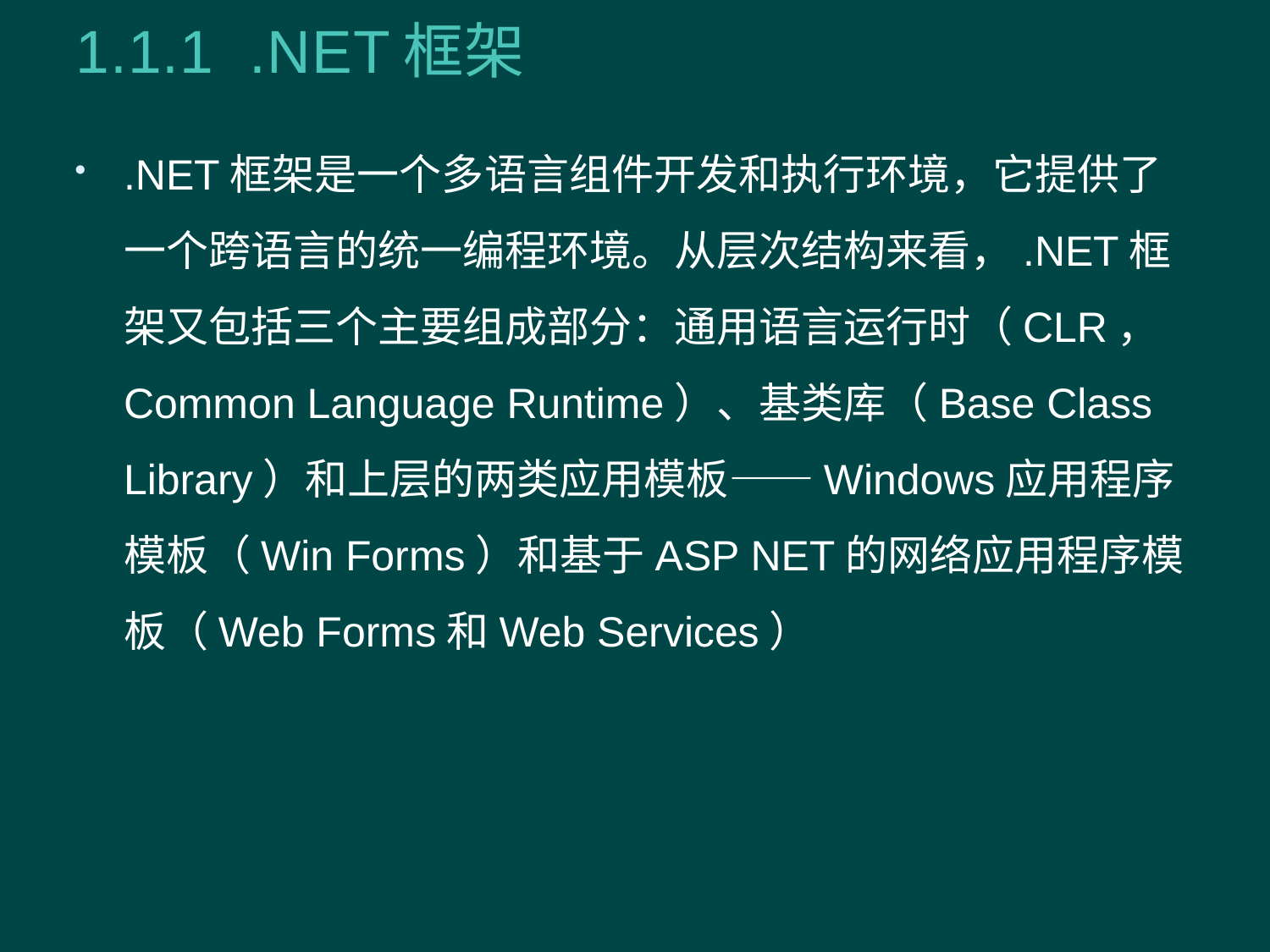

# 1.1.1  .NET框架
.NET框架是一个多语言组件开发和执行环境，它提供了一个跨语言的统一编程环境。从层次结构来看，.NET框架又包括三个主要组成部分：通用语言运行时（CLR，Common Language Runtime）、基类库（Base Class Library）和上层的两类应用模板——Windows应用程序模板（Win Forms）和基于ASP NET的网络应用程序模板（Web Forms和Web Services）